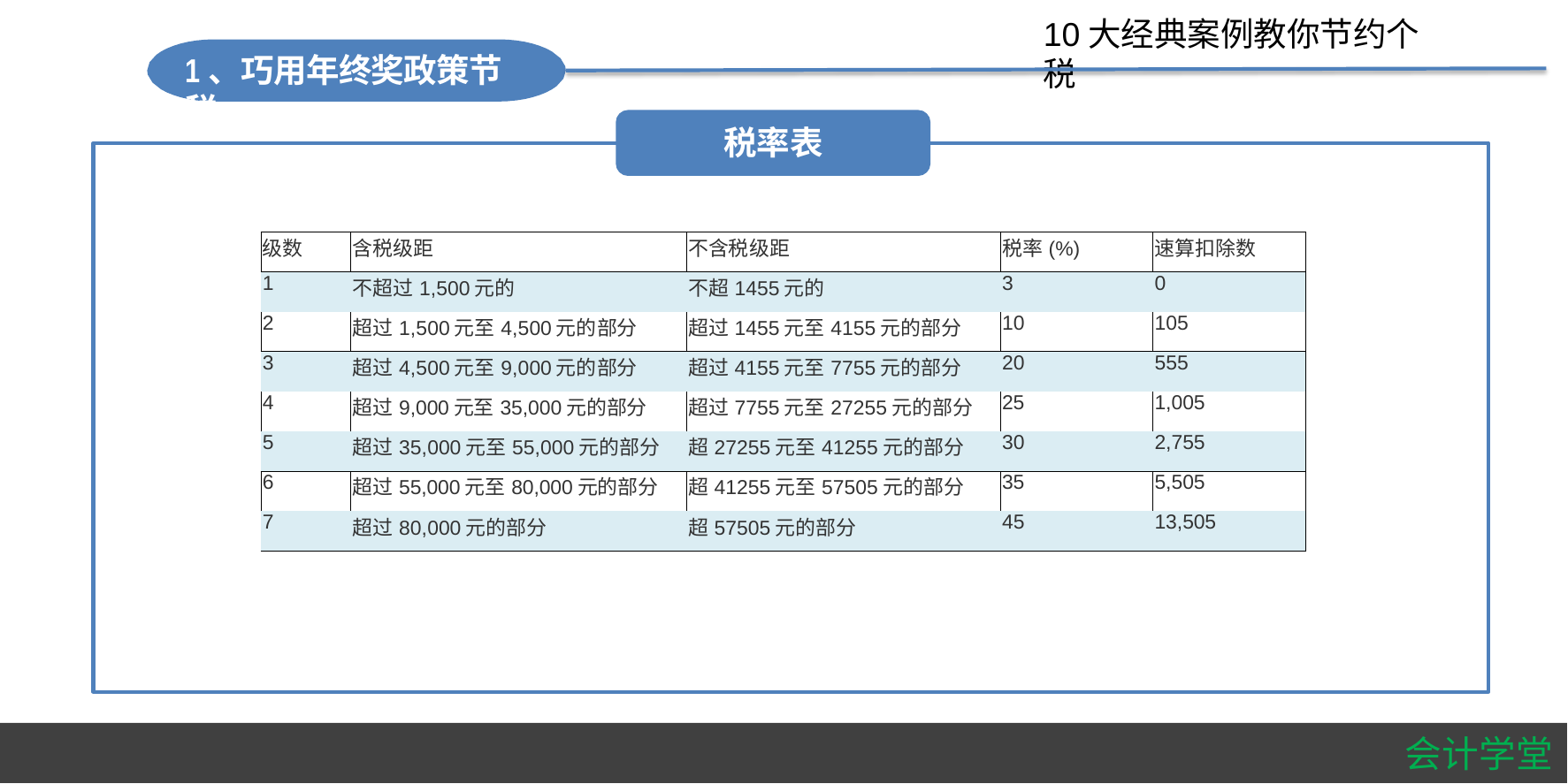

#
10大经典案例教你节约个税

1、巧用年终奖政策节税

税率表

| 级数 | 含税级距 | 不含税级距 | 税率(%) | 速算扣除数 |
| --- | --- | --- | --- | --- |
| 1 | 不超过1,500元的 | 不超1455元的 | 3 | 0 |
| 2 | 超过1,500元至4,500元的部分 | 超过1455元至4155元的部分 | 10 | 105 |
| 3 | 超过4,500元至9,000元的部分 | 超过4155元至7755元的部分 | 20 | 555 |
| 4 | 超过9,000元至35,000元的部分 | 超过7755元至27255元的部分 | 25 | 1,005 |
| 5 | 超过35,000元至55,000元的部分 | 超27255元至41255元的部分 | 30 | 2,755 |
| 6 | 超过55,000元至80,000元的部分 | 超41255元至57505元的部分 | 35 | 5,505 |
| 7 | 超过80,000元的部分 | 超57505元的部分 | 45 | 13,505 |

会计学堂